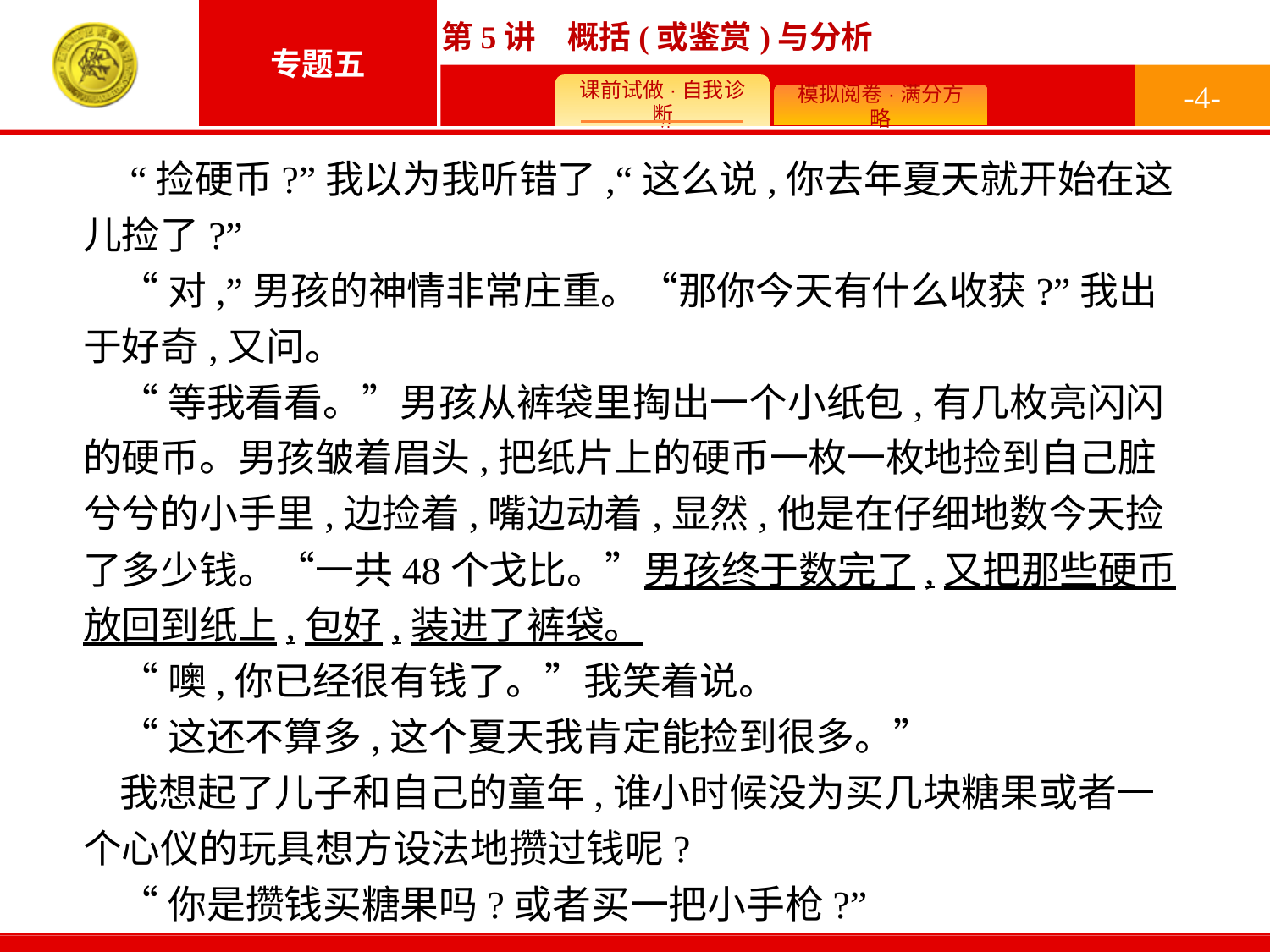

-4-
 “捡硬币?”我以为我听错了,“这么说,你去年夏天就开始在这儿捡了?”
“对,”男孩的神情非常庄重。“那你今天有什么收获?”我出于好奇,又问。
“等我看看。”男孩从裤袋里掏出一个小纸包,有几枚亮闪闪的硬币。男孩皱着眉头,把纸片上的硬币一枚一枚地捡到自己脏兮兮的小手里,边捡着,嘴边动着,显然,他是在仔细地数今天捡了多少钱。“一共48个戈比。”男孩终于数完了,又把那些硬币放回到纸上,包好,装进了裤袋。
“噢,你已经很有钱了。”我笑着说。
“这还不算多,这个夏天我肯定能捡到很多。”
我想起了儿子和自己的童年,谁小时候没为买几块糖果或者一个心仪的玩具想方设法地攒过钱呢?
“你是攒钱买糖果吗?或者买一把小手枪?”